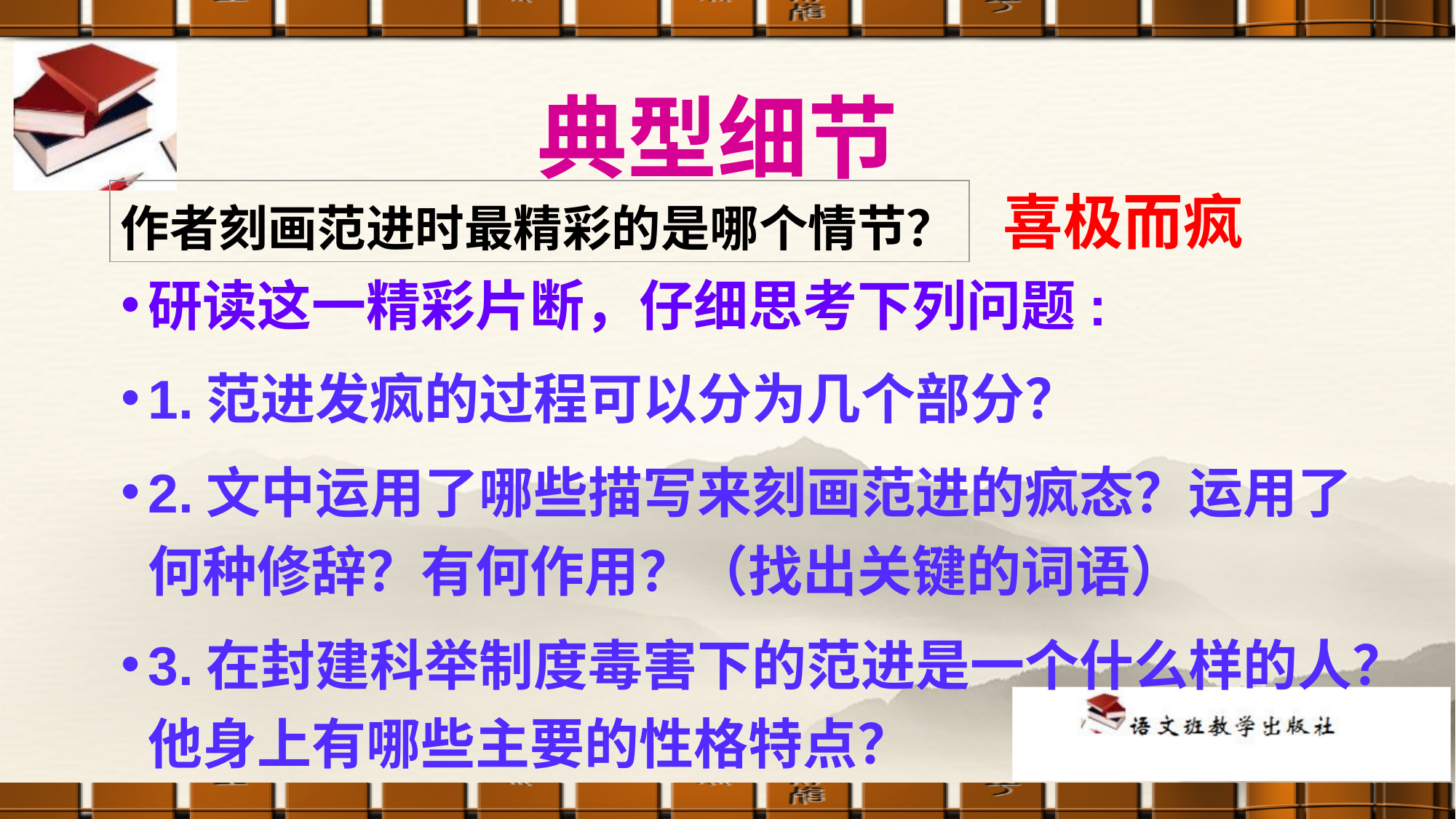

典型细节
喜极而疯
作者刻画范进时最精彩的是哪个情节？
# 研读这一精彩片断，仔细思考下列问题:
1.范进发疯的过程可以分为几个部分？
2.文中运用了哪些描写来刻画范进的疯态？运用了何种修辞？有何作用？（找出关键的词语）
3.在封建科举制度毒害下的范进是一个什么样的人？他身上有哪些主要的性格特点？